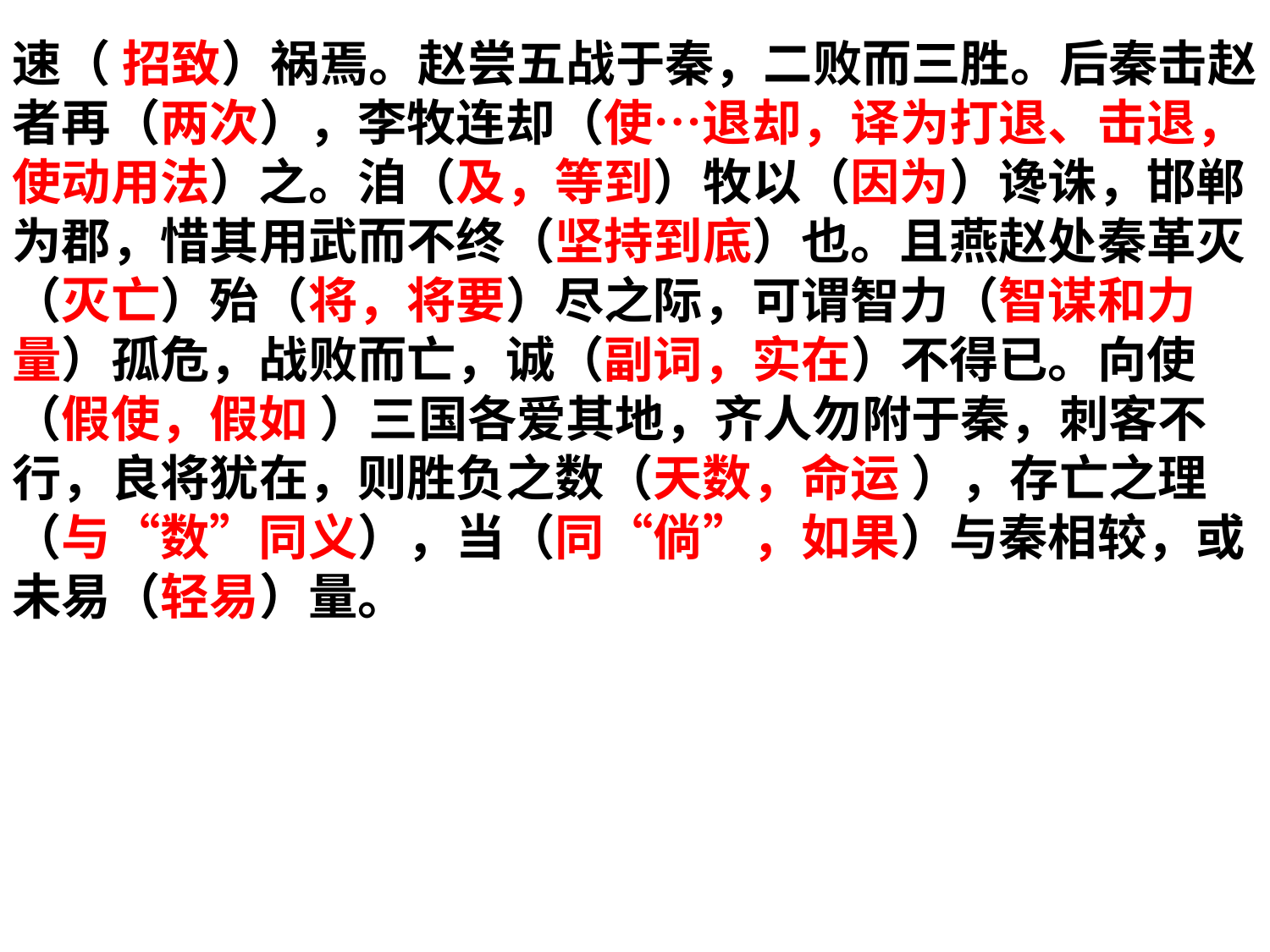

速（ 招致）祸焉。赵尝五战于秦，二败而三胜。后秦击赵者再（两次），李牧连却（使…退却，译为打退、击退，使动用法）之。洎（及，等到）牧以（因为）谗诛，邯郸为郡，惜其用武而不终（坚持到底）也。且燕赵处秦革灭（灭亡）殆（将，将要）尽之际，可谓智力（智谋和力量）孤危，战败而亡，诚（副词，实在）不得已。向使（假使，假如 ）三国各爱其地，齐人勿附于秦，刺客不行，良将犹在，则胜负之数（天数，命运 ），存亡之理（与“数”同义），当（同“倘”，如果）与秦相较，或未易（轻易）量。